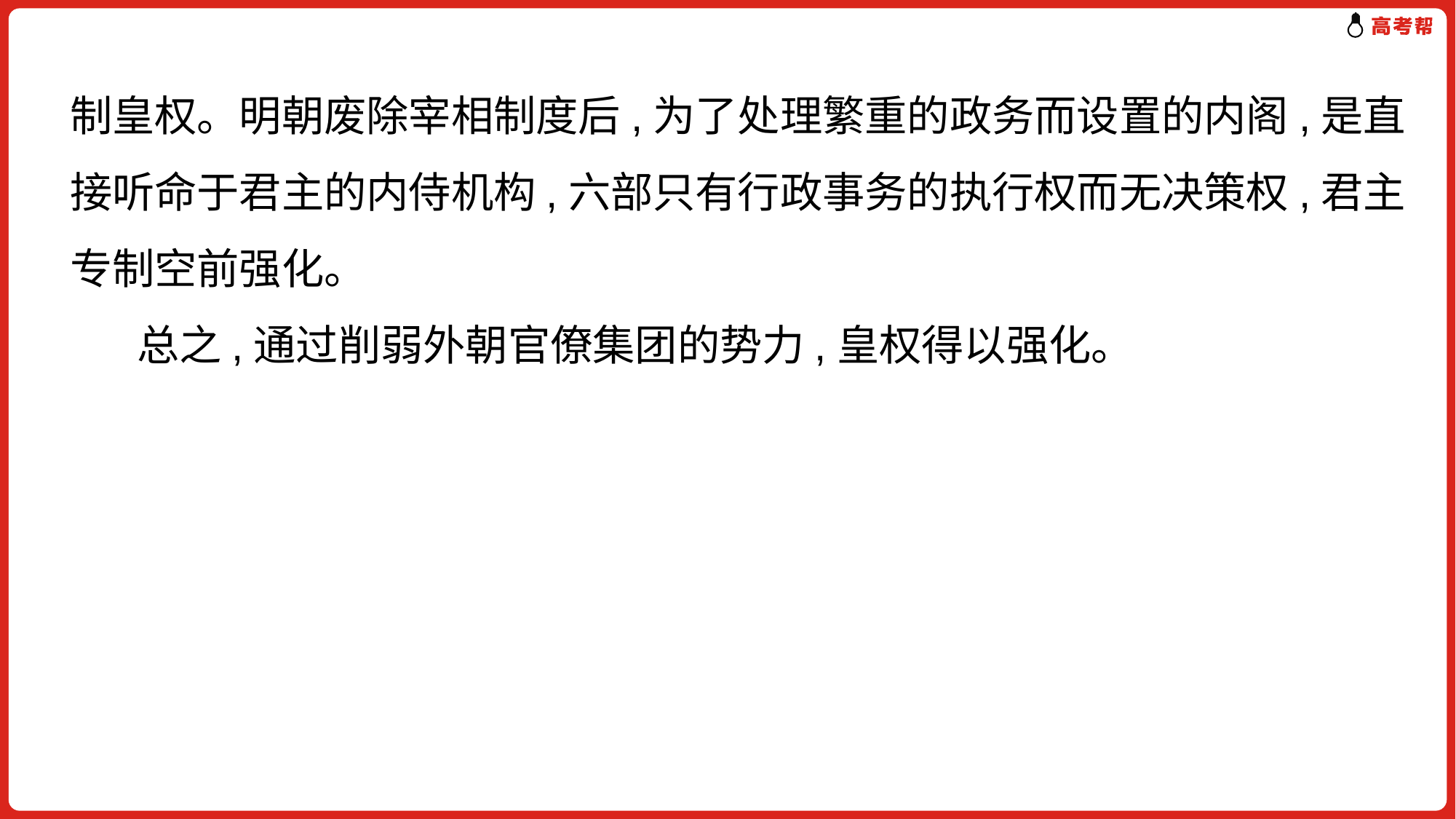

制皇权。明朝废除宰相制度后,为了处理繁重的政务而设置的内阁,是直接听命于君主的内侍机构,六部只有行政事务的执行权而无决策权,君主专制空前强化。
      总之,通过削弱外朝官僚集团的势力,皇权得以强化。